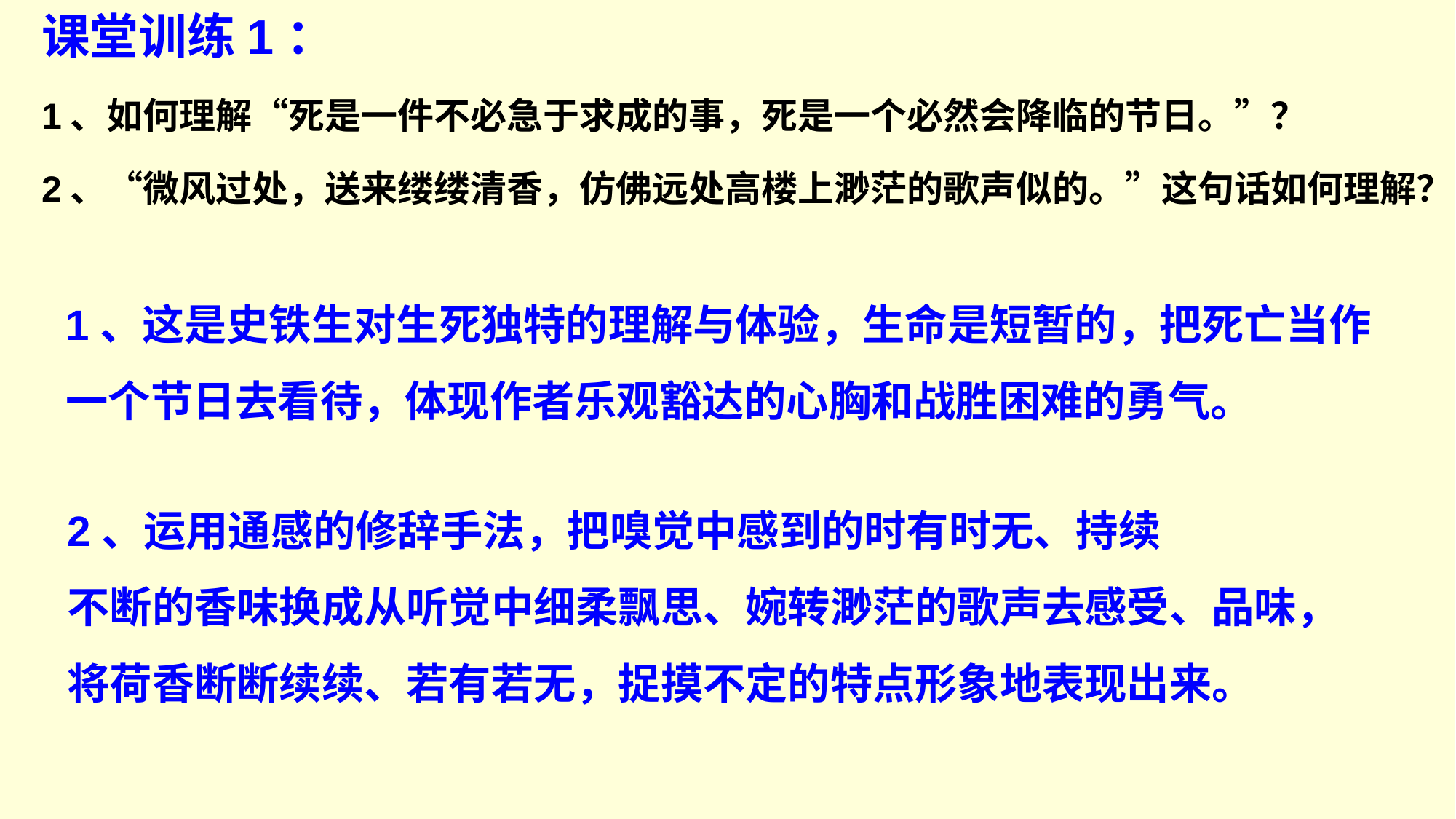

课堂训练1：
1、如何理解“死是一件不必急于求成的事，死是一个必然会降临的节日。”？
2、“微风过处，送来缕缕清香，仿佛远处高楼上渺茫的歌声似的。”这句话如何理解？

1、这是史铁生对生死独特的理解与体验，生命是短暂的，把死亡当作
一个节日去看待，体现作者乐观豁达的心胸和战胜困难的勇气。
2、运用通感的修辞手法，把嗅觉中感到的时有时无、持续
不断的香味换成从听觉中细柔飘思、婉转渺茫的歌声去感受、品味，
将荷香断断续续、若有若无，捉摸不定的特点形象地表现出来。